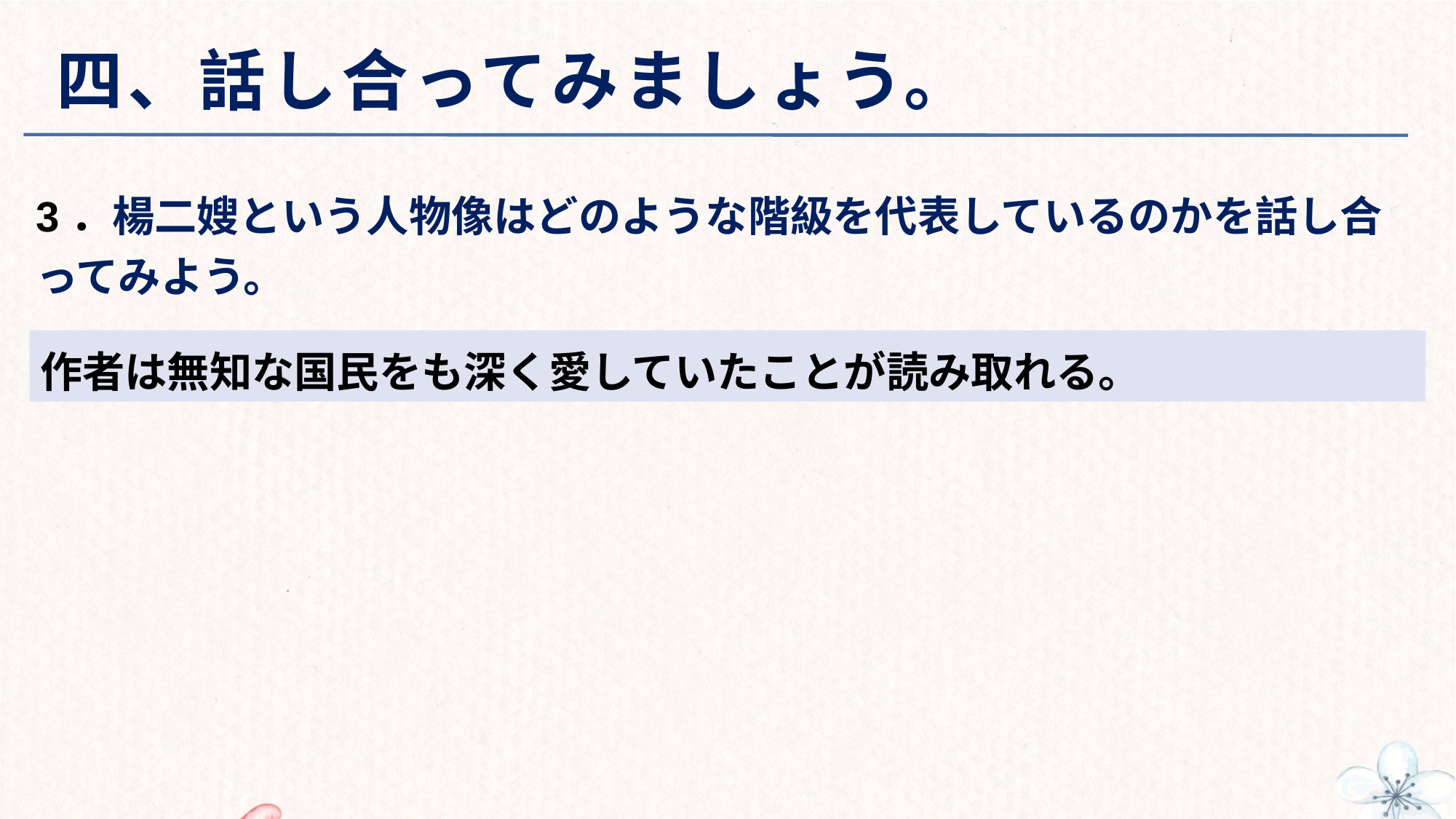

# 四、話し合ってみましょう。
3．楊二嫂という人物像はどのような階級を代表しているのかを話し合ってみよう。
作者は無知な国民をも深く愛していたことが読み取れる。